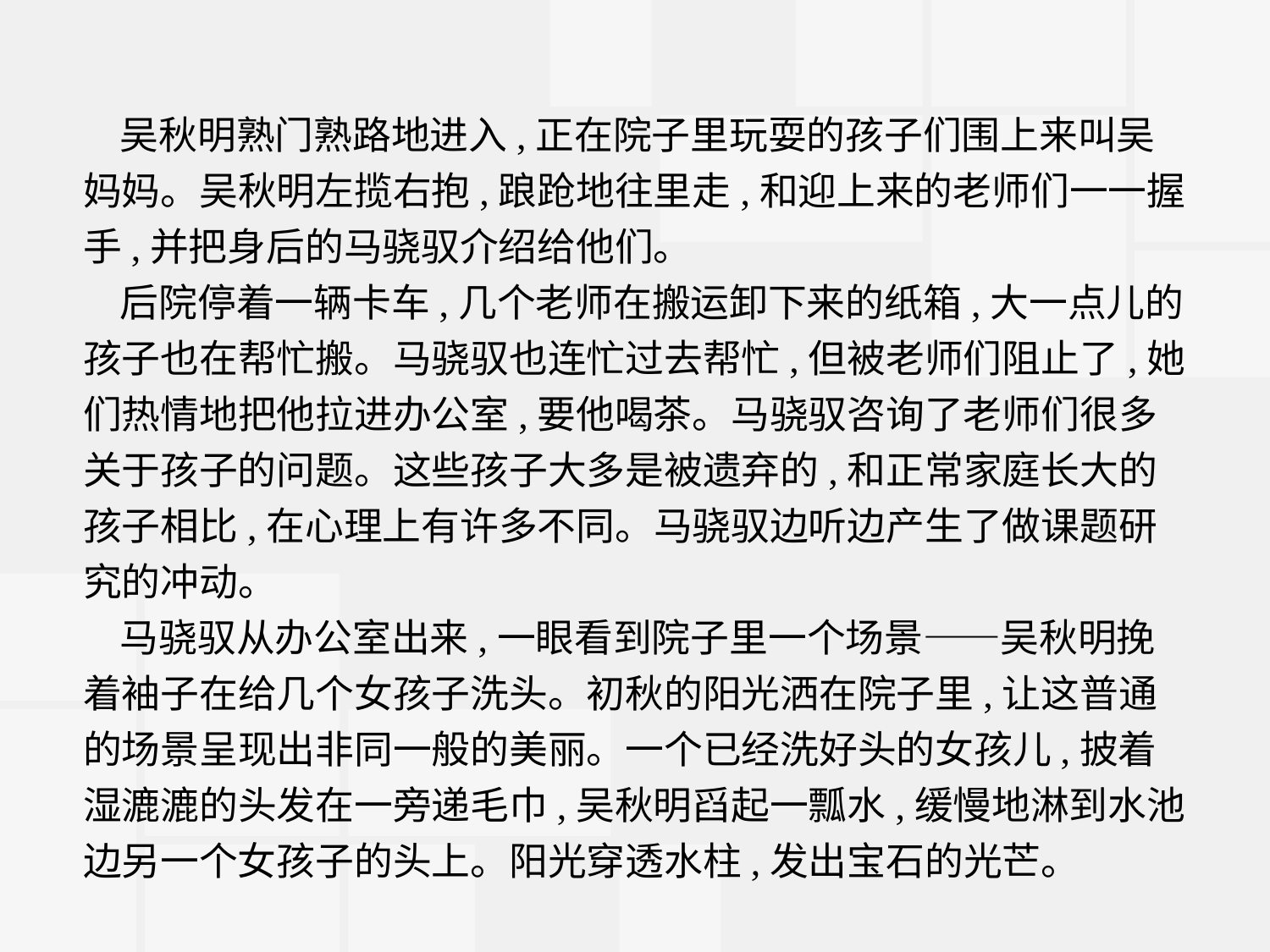

吴秋明熟门熟路地进入,正在院子里玩耍的孩子们围上来叫吴妈妈。吴秋明左揽右抱,踉跄地往里走,和迎上来的老师们一一握手,并把身后的马骁驭介绍给他们。
后院停着一辆卡车,几个老师在搬运卸下来的纸箱,大一点儿的孩子也在帮忙搬。马骁驭也连忙过去帮忙,但被老师们阻止了,她们热情地把他拉进办公室,要他喝茶。马骁驭咨询了老师们很多关于孩子的问题。这些孩子大多是被遗弃的,和正常家庭长大的孩子相比,在心理上有许多不同。马骁驭边听边产生了做课题研究的冲动。
马骁驭从办公室出来,一眼看到院子里一个场景——吴秋明挽着袖子在给几个女孩子洗头。初秋的阳光洒在院子里,让这普通的场景呈现出非同一般的美丽。一个已经洗好头的女孩儿,披着湿漉漉的头发在一旁递毛巾,吴秋明舀起一瓢水,缓慢地淋到水池边另一个女孩子的头上。阳光穿透水柱,发出宝石的光芒。